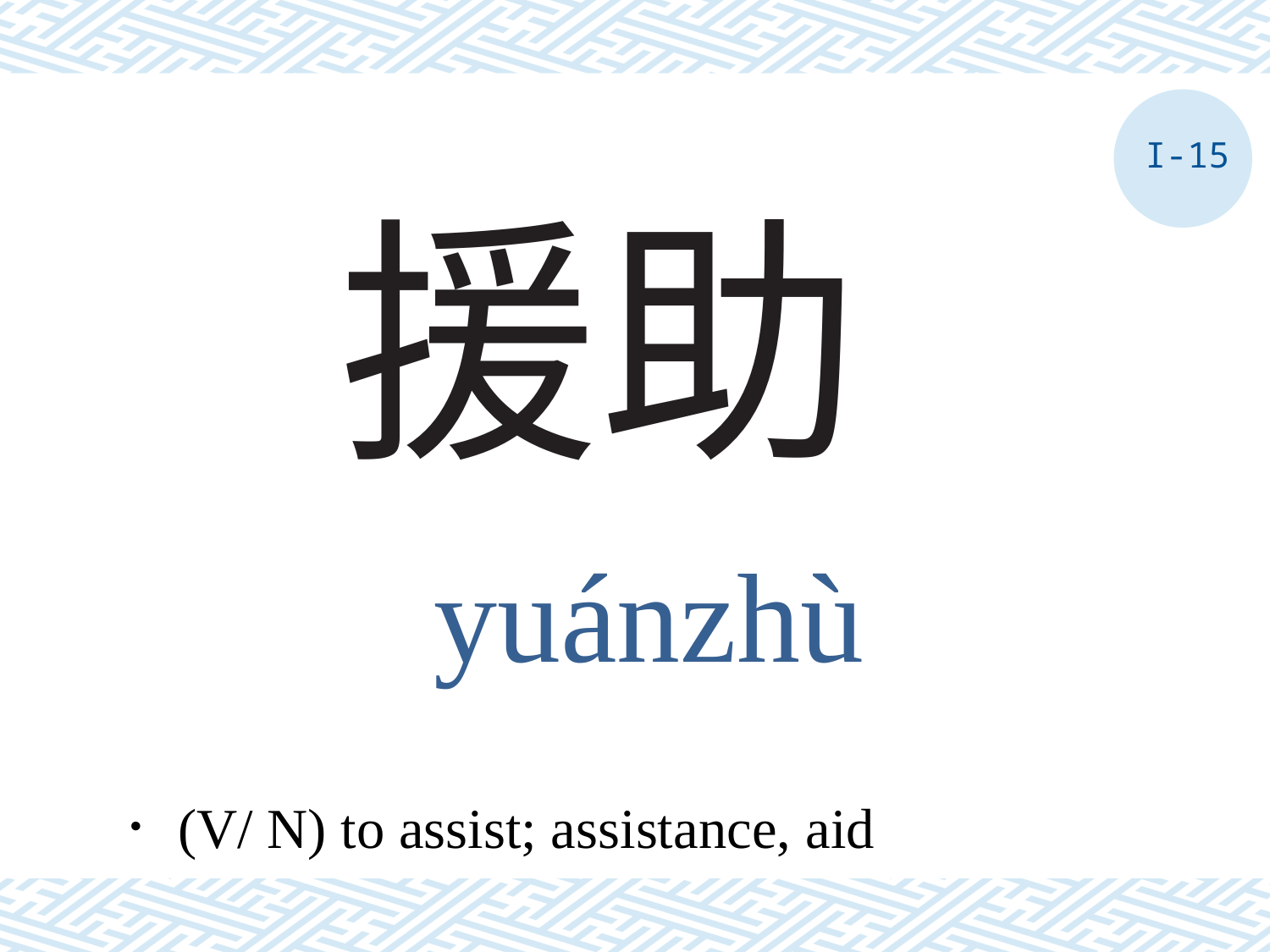

I-15

# 援助
yuánzhù
．(V/ N) to assist; assistance, aid